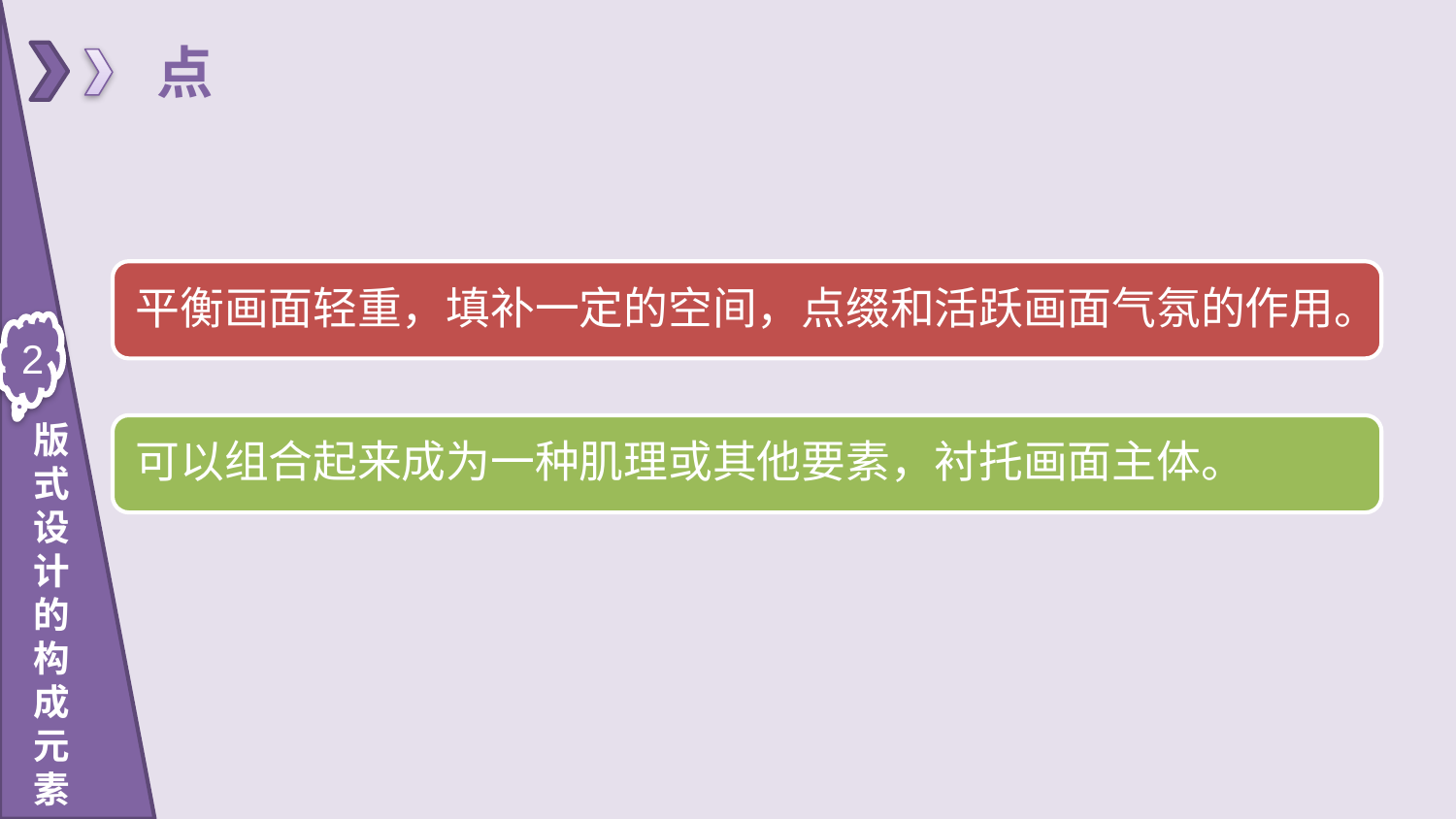

版式设计的构成元素
点

平衡画面轻重，填补一定的空间，点缀和活跃画面气氛的作用。
可以组合起来成为一种肌理或其他要素，衬托画面主体。
2